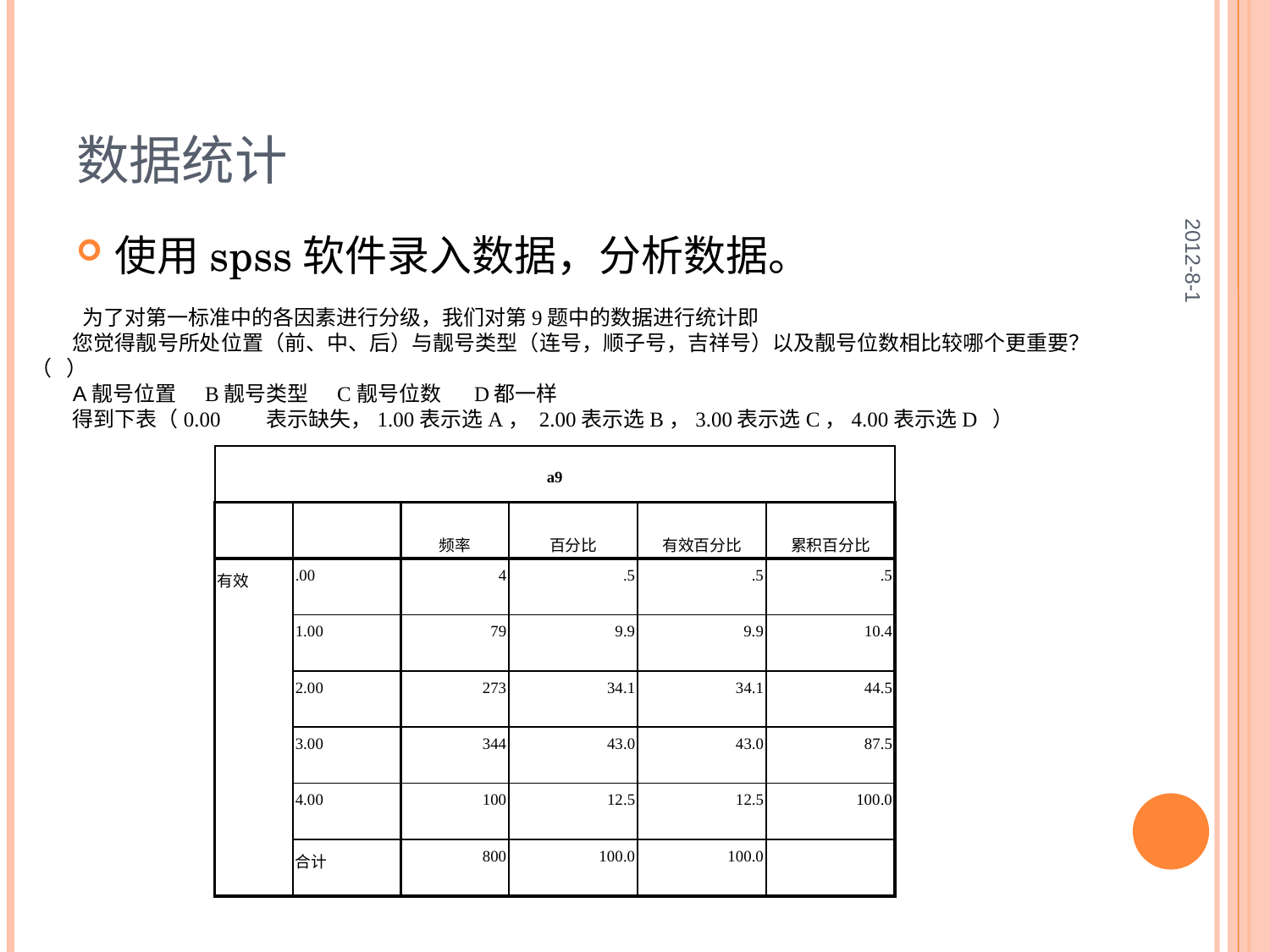

# 数据统计
2012-8-1
使用spss软件录入数据，分析数据。
 为了对第一标准中的各因素进行分级，我们对第9题中的数据进行统计即
您觉得靓号所处位置（前、中、后）与靓号类型（连号，顺子号，吉祥号）以及靓号位数相比较哪个更重要？                                         （   ）
A靓号位置     B靓号类型     C靓号位数      D都一样
得到下表（0.00	表示缺失，1.00表示选A， 2.00表示选B，3.00表示选C，4.00表示选D  ）

| a9 |  |  |  |  |  |
| --- | --- | --- | --- | --- | --- |
|  |  | 频率 | 百分比 | 有效百分比 | 累积百分比 |
| 有效 | .00 | 4 | .5 | .5 | .5 |
|  | 1.00 | 79 | 9.9 | 9.9 | 10.4 |
|  | 2.00 | 273 | 34.1 | 34.1 | 44.5 |
|  | 3.00 | 344 | 43.0 | 43.0 | 87.5 |
|  | 4.00 | 100 | 12.5 | 12.5 | 100.0 |
|  | 合计 | 800 | 100.0 | 100.0 |  |